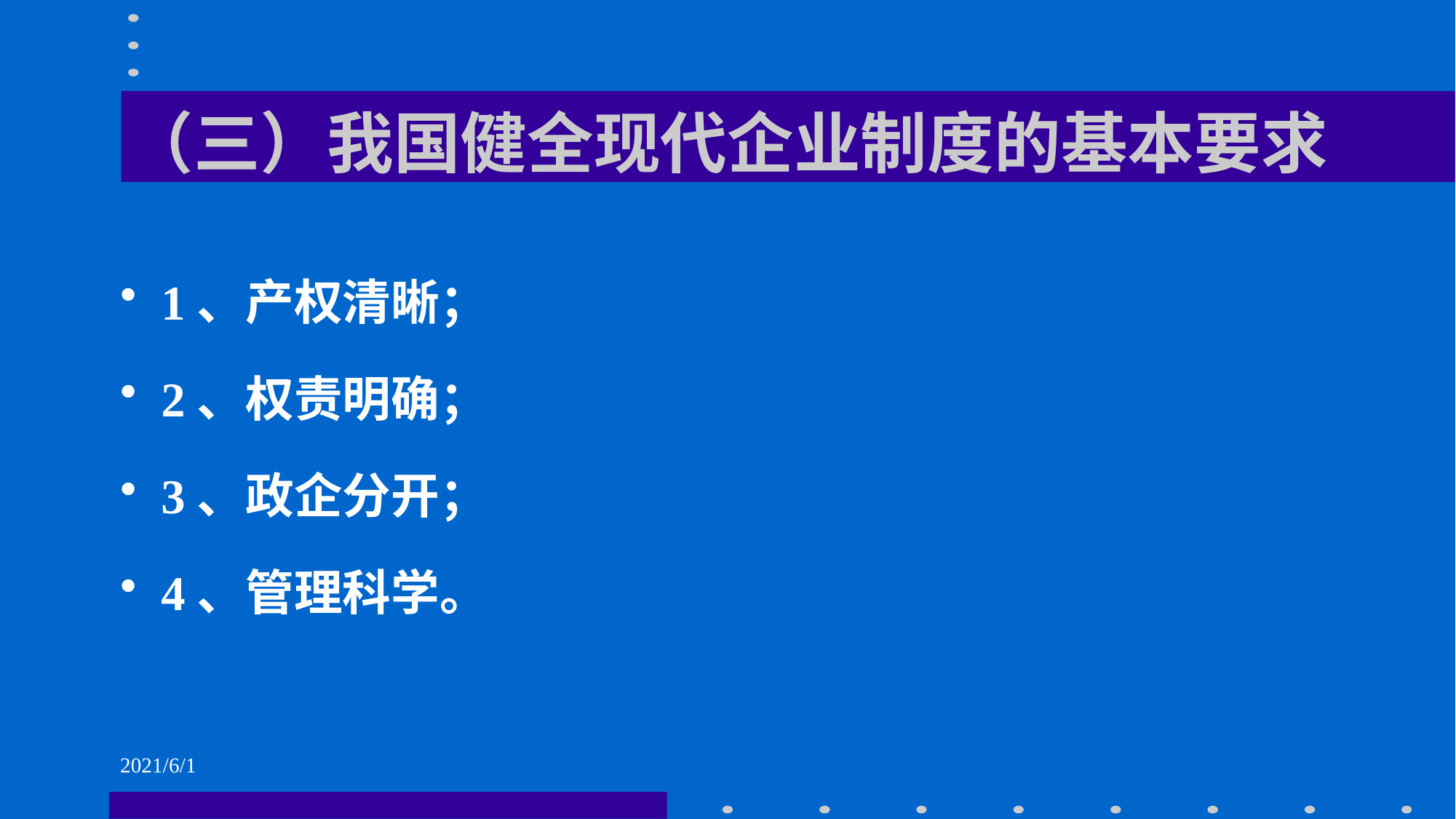

# （三）我国健全现代企业制度的基本要求
1、产权清晰；
2、权责明确；
3、政企分开；
4、管理科学。
2021/6/1